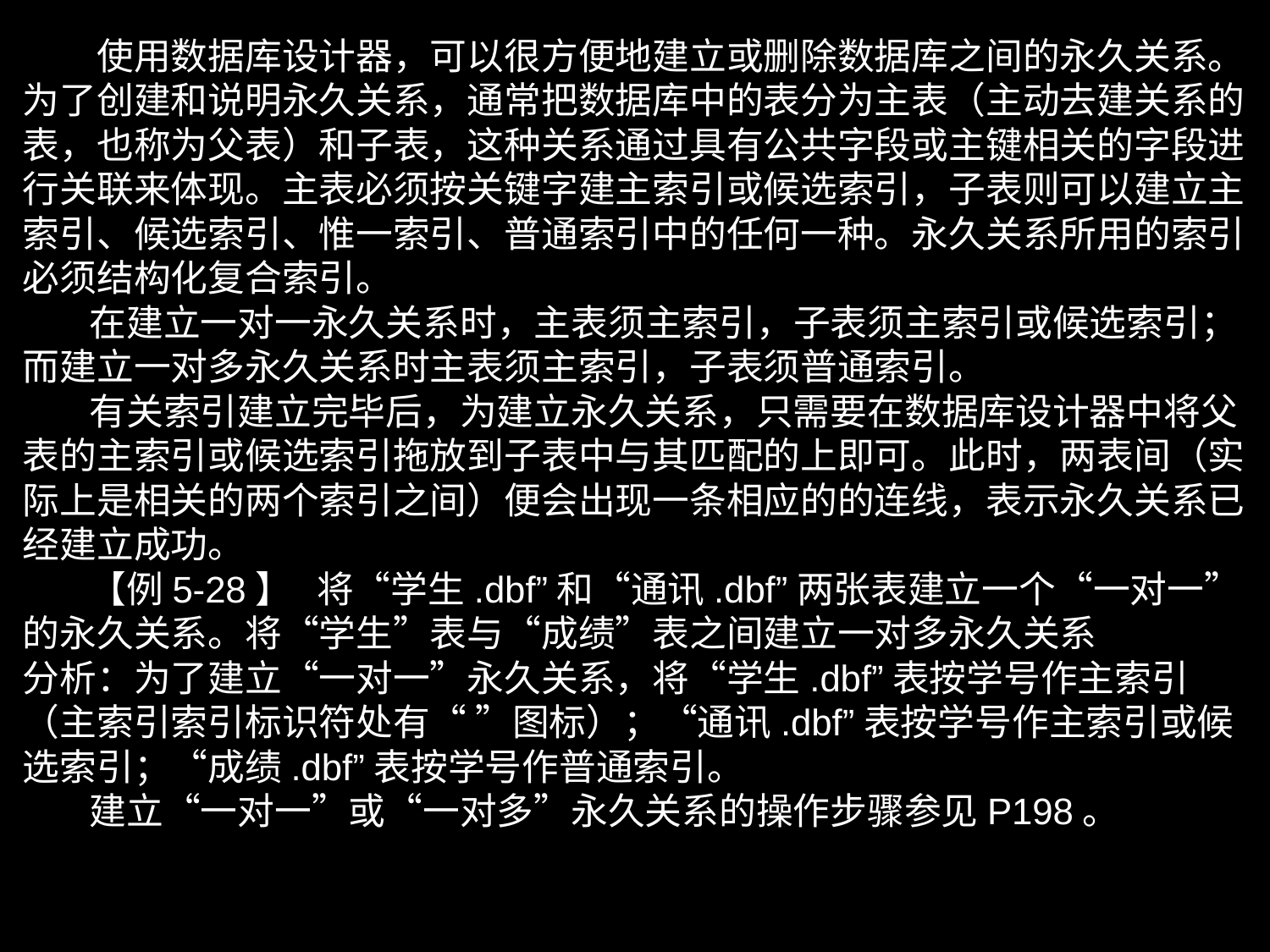

使用数据库设计器，可以很方便地建立或删除数据库之间的永久关系。为了创建和说明永久关系，通常把数据库中的表分为主表（主动去建关系的表，也称为父表）和子表，这种关系通过具有公共字段或主键相关的字段进行关联来体现。主表必须按关键字建主索引或候选索引，子表则可以建立主索引、候选索引、惟一索引、普通索引中的任何一种。永久关系所用的索引必须结构化复合索引。
       在建立一对一永久关系时，主表须主索引，子表须主索引或候选索引；而建立一对多永久关系时主表须主索引，子表须普通索引。
       有关索引建立完毕后，为建立永久关系，只需要在数据库设计器中将父表的主索引或候选索引拖放到子表中与其匹配的上即可。此时，两表间（实际上是相关的两个索引之间）便会出现一条相应的的连线，表示永久关系已经建立成功。
       【例5-28】   将“学生.dbf”和“通讯.dbf”两张表建立一个“一对一”的永久关系。将“学生”表与“成绩”表之间建立一对多永久关系
分析：为了建立“一对一”永久关系，将“学生.dbf”表按学号作主索引（主索引索引标识符处有“ ”图标）；“通讯.dbf”表按学号作主索引或候选索引；“成绩.dbf”表按学号作普通索引。
       建立“一对一”或“一对多”永久关系的操作步骤参见P198。